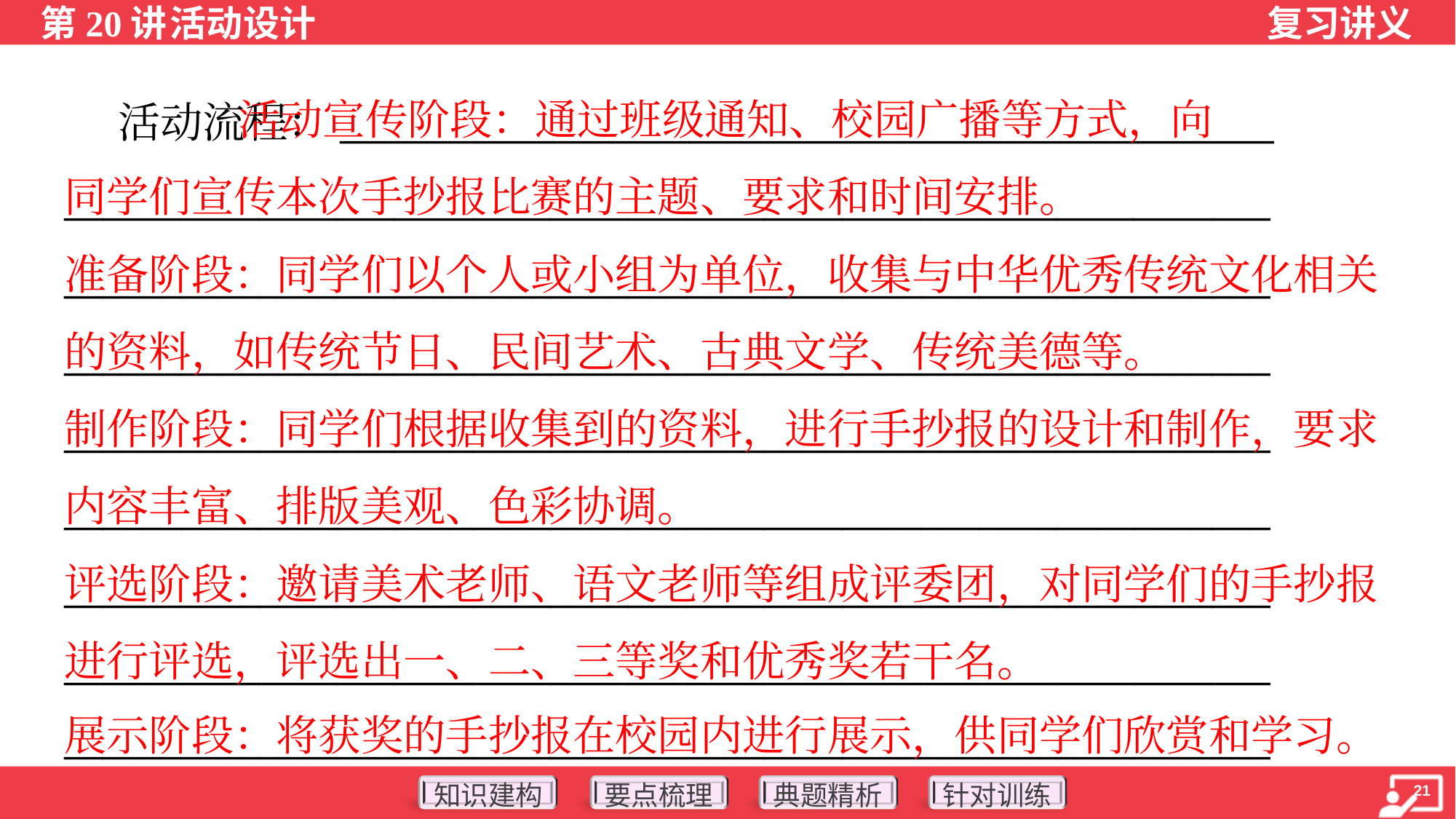

活动宣传阶段：通过班级通知、校园广播等方式，向
同学们宣传本次手抄报比赛的主题、要求和时间安排。
准备阶段：同学们以个人或小组为单位，收集与中华优秀传统文化相关
的资料，如传统节日、民间艺术、古典文学、传统美德等。
制作阶段：同学们根据收集到的资料，进行手抄报的设计和制作，要求
内容丰富、排版美观、色彩协调。
评选阶段：邀请美术老师、语文老师等组成评委团，对同学们的手抄报
进行评选，评选出一、二、三等奖和优秀奖若干名。
展示阶段：将获奖的手抄报在校园内进行展示，供同学们欣赏和学习。
    活动流程：________________________________________________
______________________________________________________________
______________________________________________________________
______________________________________________________________
______________________________________________________________
______________________________________________________________
______________________________________________________________
______________________________________________________________
______________________________________________________________